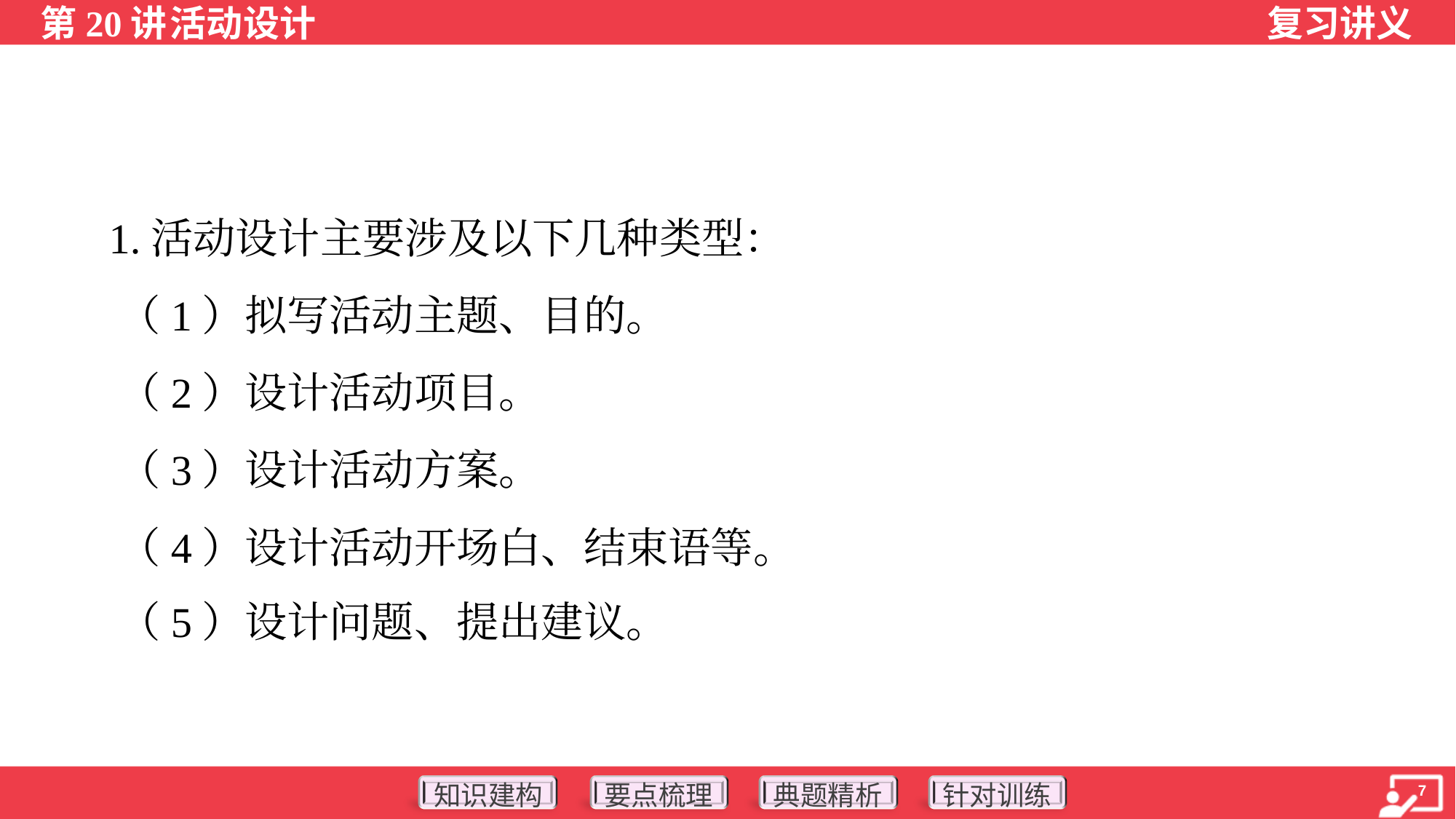

1.活动设计主要涉及以下几种类型：
    （1）拟写活动主题、目的。
    （2）设计活动项目。
    （3）设计活动方案。
    （4）设计活动开场白、结束语等。
    （5）设计问题、提出建议。